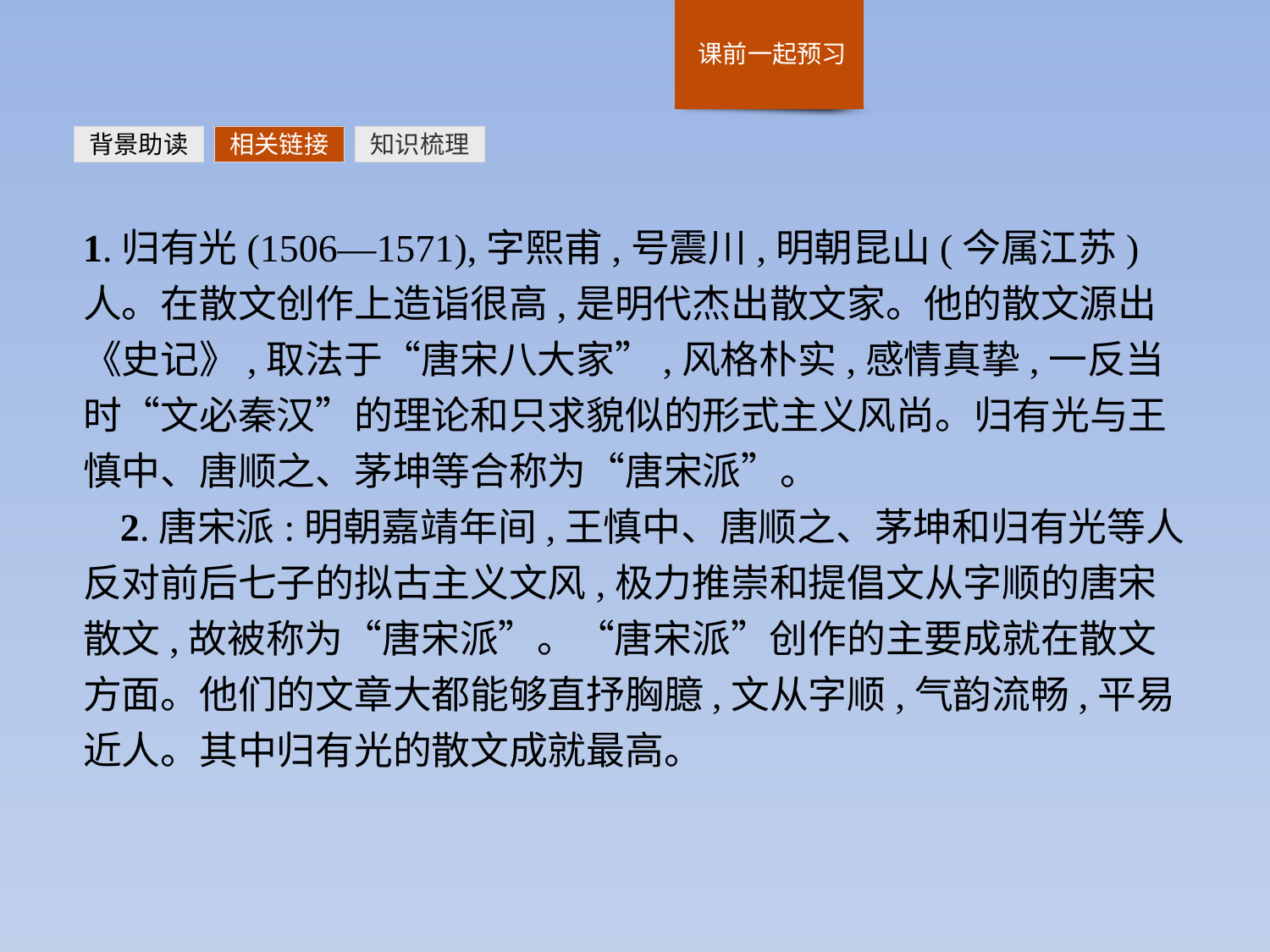

背景助读
相关链接
知识梳理
1.归有光(1506—1571),字熙甫,号震川,明朝昆山(今属江苏)人。在散文创作上造诣很高,是明代杰出散文家。他的散文源出《史记》,取法于“唐宋八大家”,风格朴实,感情真挚,一反当时“文必秦汉”的理论和只求貌似的形式主义风尚。归有光与王慎中、唐顺之、茅坤等合称为“唐宋派”。
2.唐宋派:明朝嘉靖年间,王慎中、唐顺之、茅坤和归有光等人反对前后七子的拟古主义文风,极力推崇和提倡文从字顺的唐宋散文,故被称为“唐宋派”。“唐宋派”创作的主要成就在散文方面。他们的文章大都能够直抒胸臆,文从字顺,气韵流畅,平易近人。其中归有光的散文成就最高。